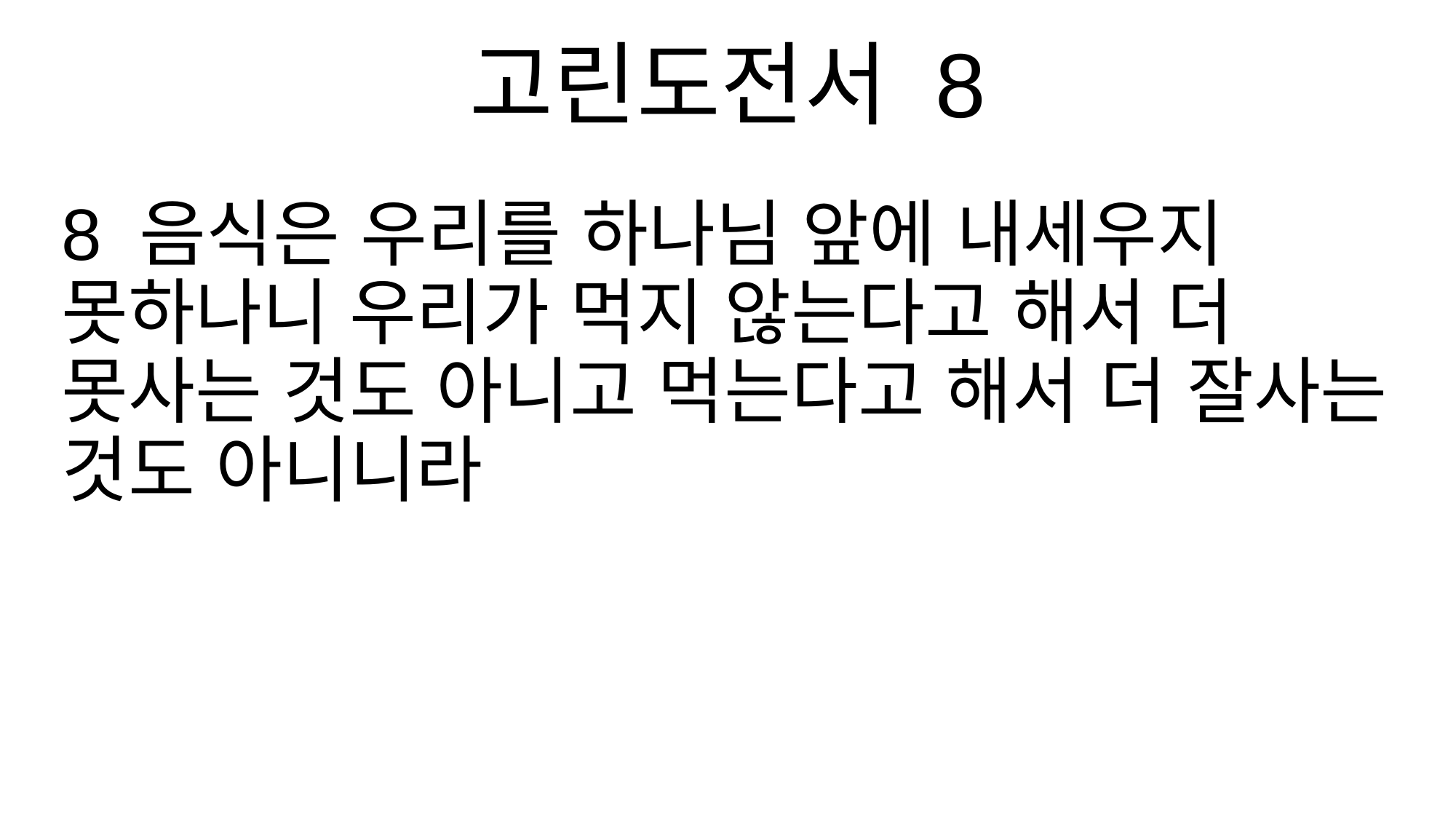

고린도전서 8
8 음식은 우리를 하나님 앞에 내세우지 못하나니 우리가 먹지 않는다고 해서 더 못사는 것도 아니고 먹는다고 해서 더 잘사는 것도 아니니라